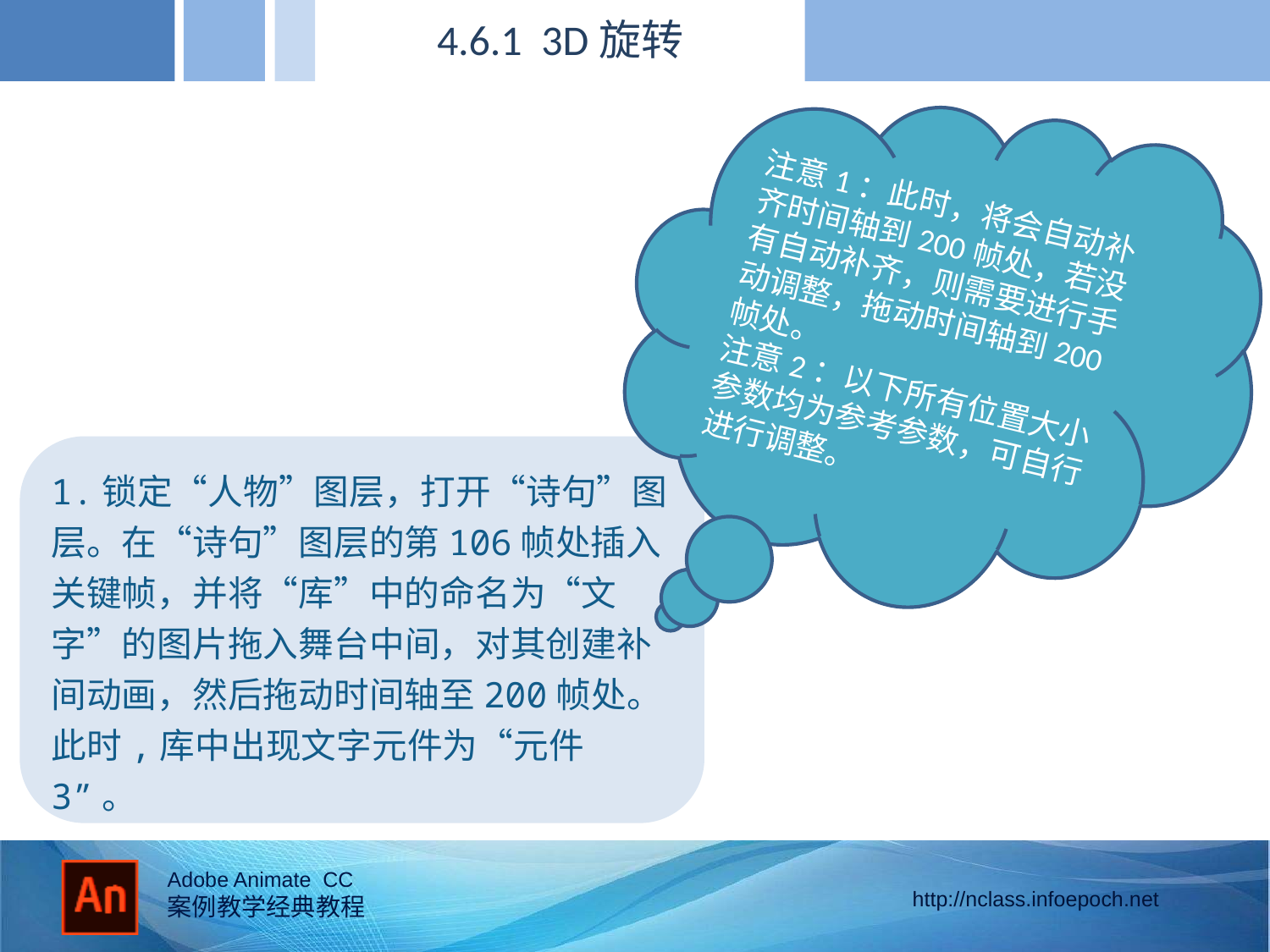

4.6.1  3D旋转
注意1：此时，将会自动补齐时间轴到200帧处，若没有自动补齐，则需要进行手动调整，拖动时间轴到200帧处。
注意2：以下所有位置大小参数均为参考参数，可自行进行调整。
1.锁定“人物”图层，打开“诗句”图层。在“诗句”图层的第106帧处插入关键帧，并将“库”中的命名为“文字”的图片拖入舞台中间，对其创建补间动画，然后拖动时间轴至200帧处。此时,库中出现文字元件为“元件3”。